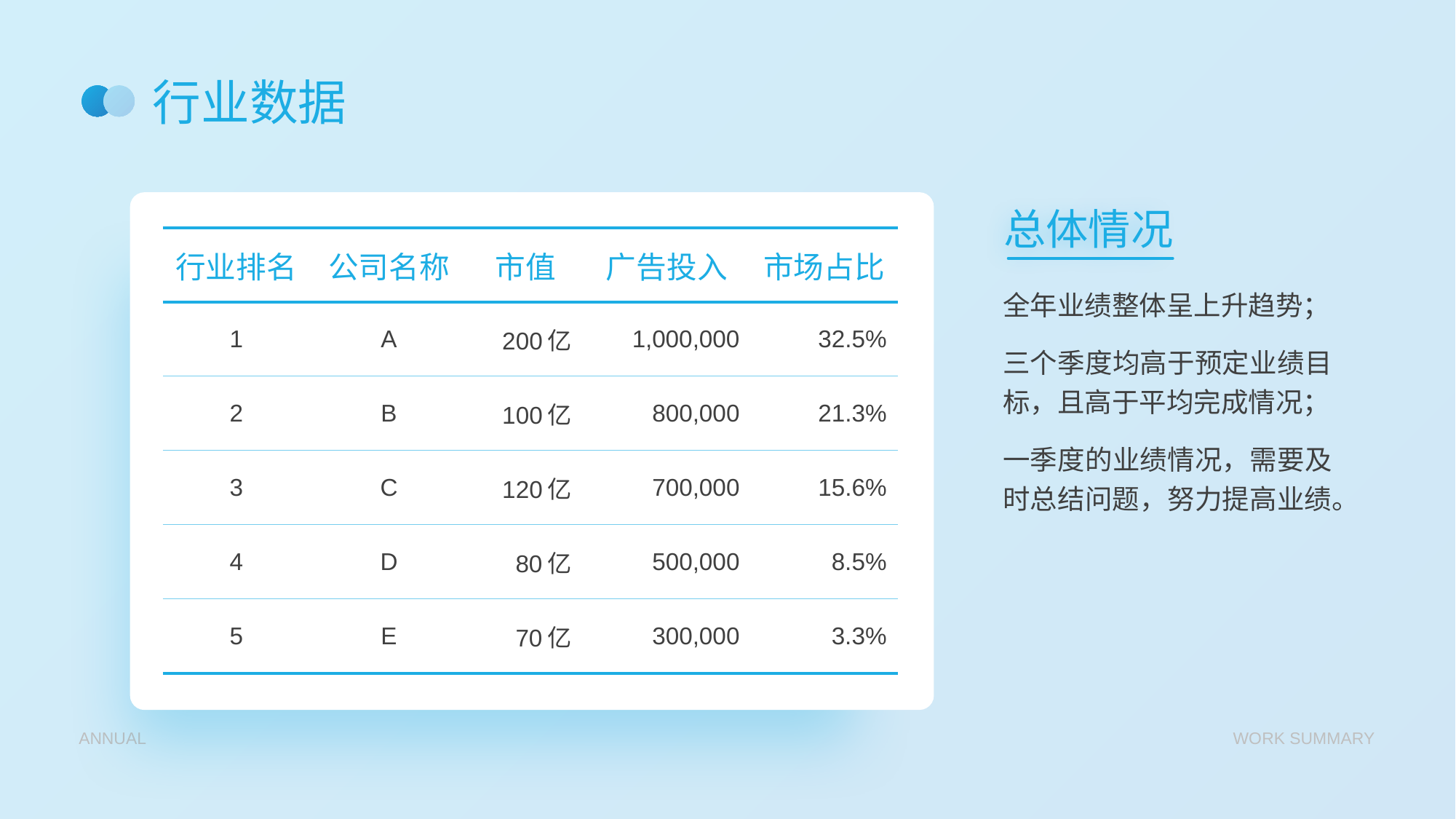

# 行业数据

总体情况
| 行业排名 | 公司名称 | 市值 | 广告投入 | 市场占比 |
| --- | --- | --- | --- | --- |
| 1 | A | 200亿 | 1,000,000 | 32.5% |
| 2 | B | 100亿 | 800,000 | 21.3% |
| 3 | C | 120亿 | 700,000 | 15.6% |
| 4 | D | 80亿 | 500,000 | 8.5% |
| 5 | E | 70亿 | 300,000 | 3.3% |
全年业绩整体呈上升趋势；
三个季度均高于预定业绩目标，且高于平均完成情况；
一季度的业绩情况，需要及时总结问题，努力提高业绩。